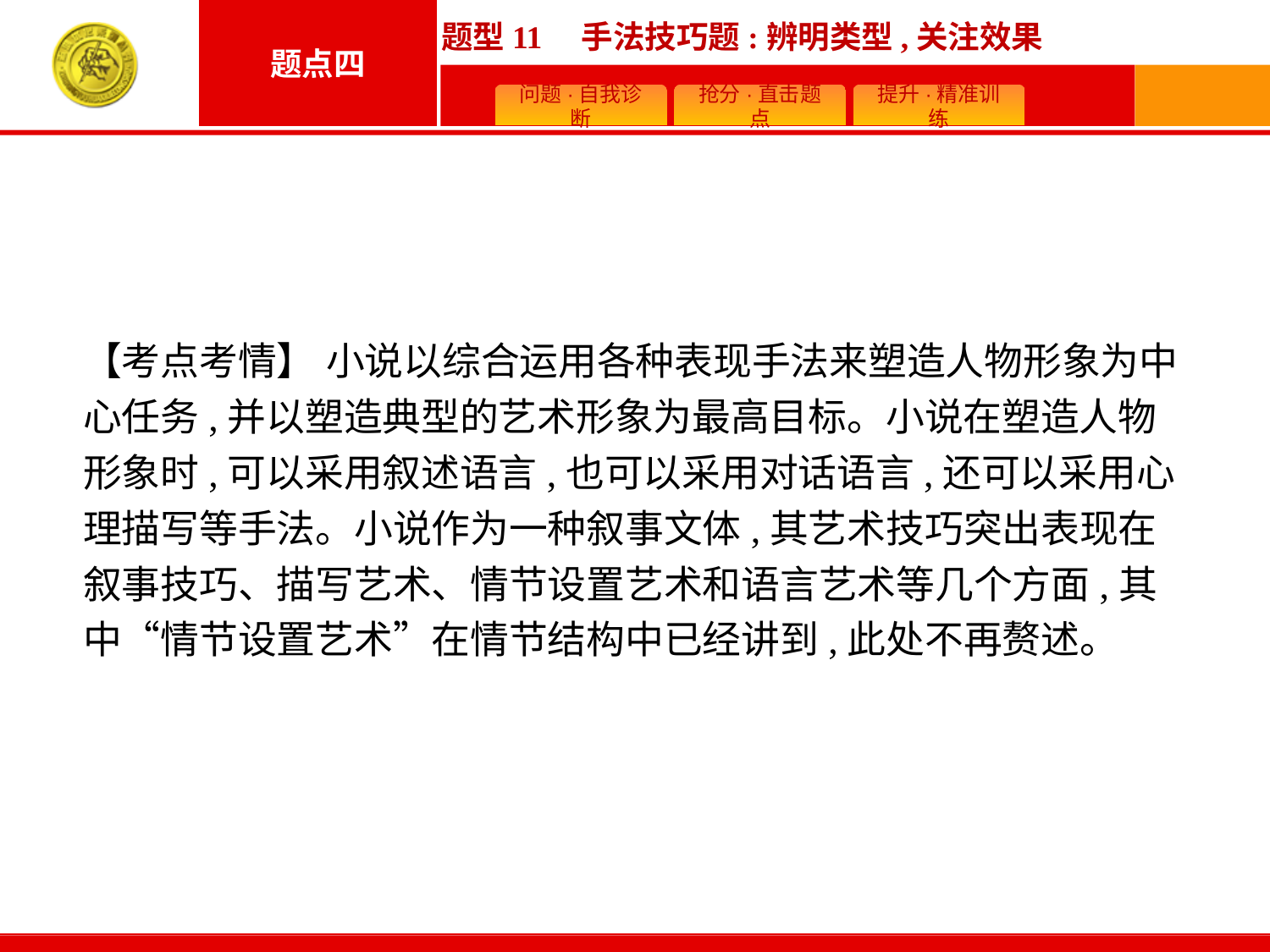

【考点考情】 小说以综合运用各种表现手法来塑造人物形象为中心任务,并以塑造典型的艺术形象为最高目标。小说在塑造人物形象时,可以采用叙述语言,也可以采用对话语言,还可以采用心理描写等手法。小说作为一种叙事文体,其艺术技巧突出表现在叙事技巧、描写艺术、情节设置艺术和语言艺术等几个方面,其中“情节设置艺术”在情节结构中已经讲到,此处不再赘述。